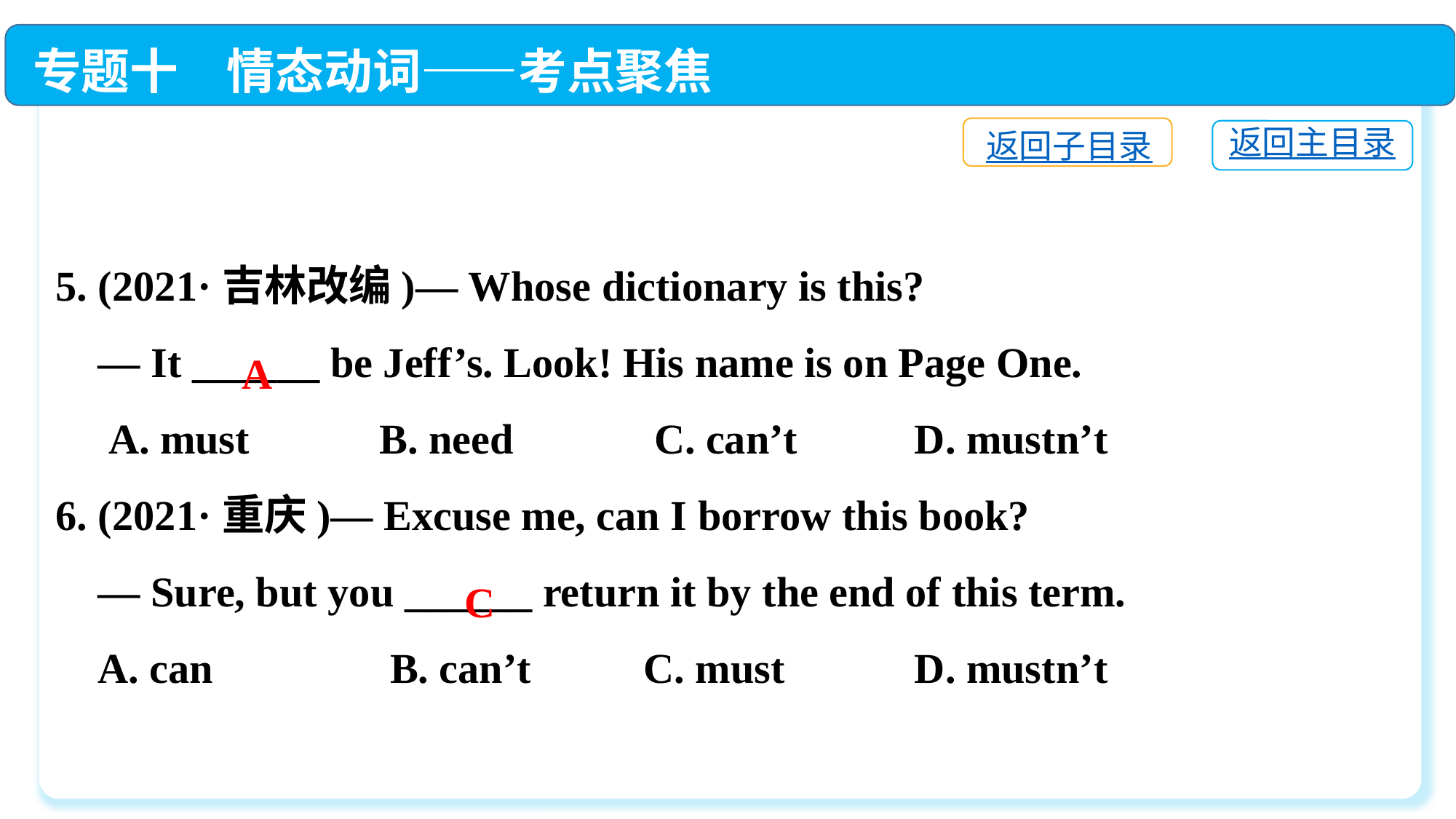

专题十　情态动词——考点聚焦

5. (2021·吉林改编)— Whose dictionary is this?
    — It ______ be Jeff’s. Look! His name is on Page One.
     A. must	          B. need	     C. can’t	         D. mustn’t
6. (2021·重庆)— Excuse me, can I borrow this book?
    — Sure, but you ______ return it by the end of this term.
    A. can	           B. can’t	    C. must	         D. mustn’t

返回子目录
返回主目录

A
C